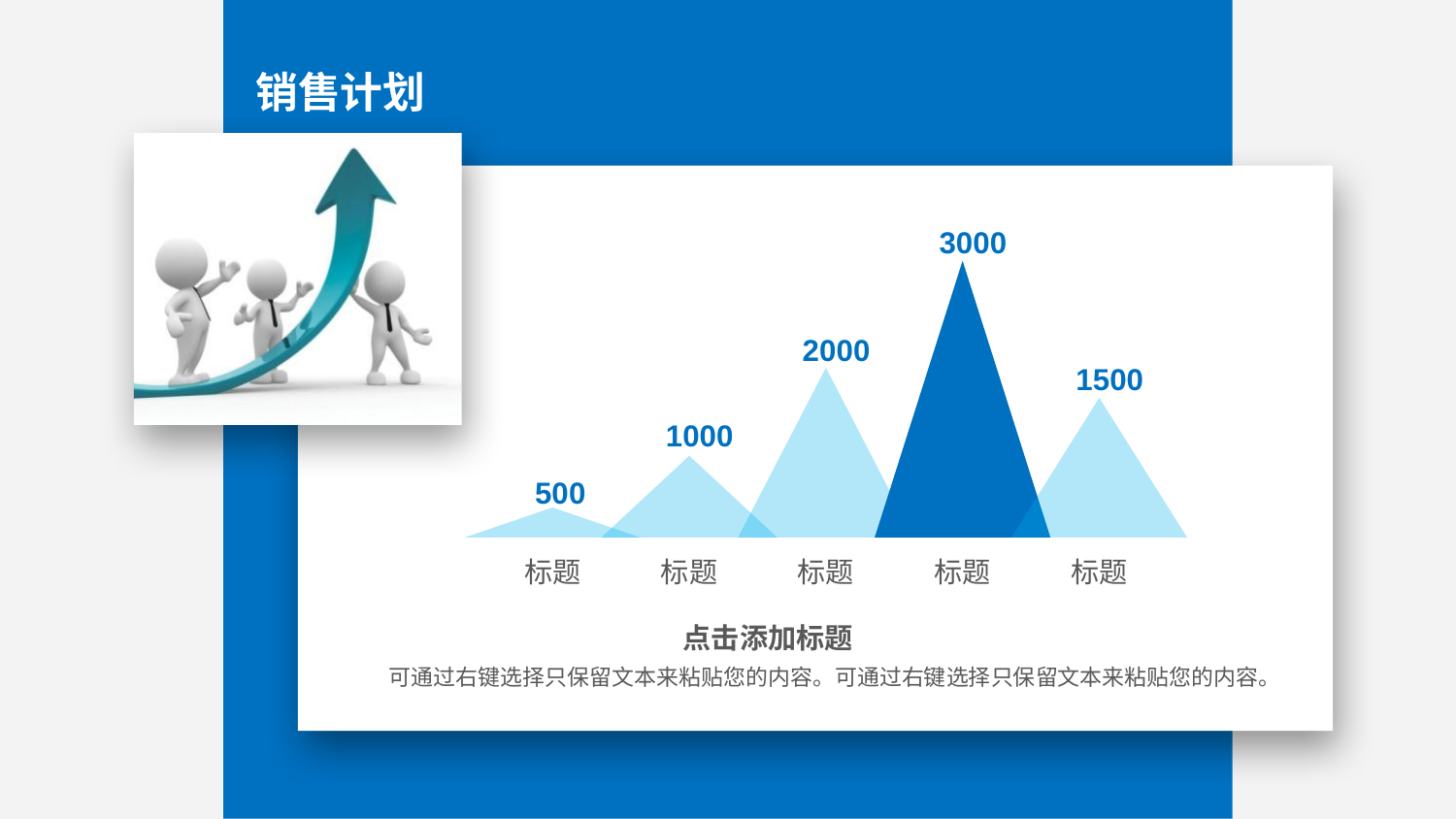

销售计划

3000

2000
1500

1000

500

标题
标题
标题
标题
标题
点击添加标题
可通过右键选择只保留文本来粘贴您的内容。可通过右键选择只保留文本来粘贴您的内容。